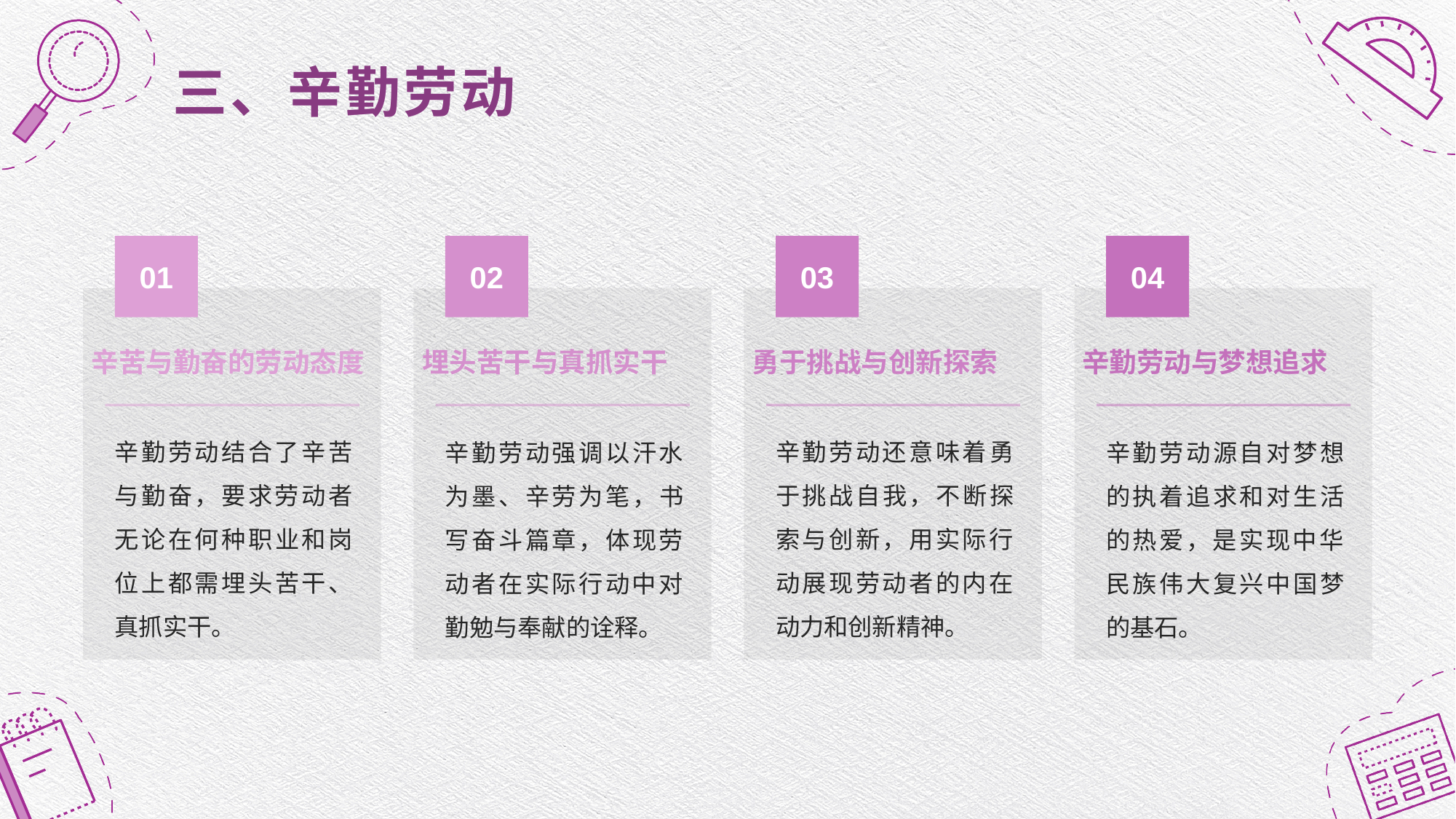

三、辛勤劳动
01
02
03
04

辛苦与勤奋的劳动态度
勇于挑战与创新探索
埋头苦干与真抓实干
辛勤劳动与梦想追求
辛勤劳动结合了辛苦与勤奋，要求劳动者无论在何种职业和岗位上都需埋头苦干、真抓实干。
辛勤劳动还意味着勇于挑战自我，不断探索与创新，用实际行动展现劳动者的内在动力和创新精神。
辛勤劳动强调以汗水为墨、辛劳为笔，书写奋斗篇章，体现劳动者在实际行动中对勤勉与奉献的诠释。
辛勤劳动源自对梦想的执着追求和对生活的热爱，是实现中华民族伟大复兴中国梦的基石。